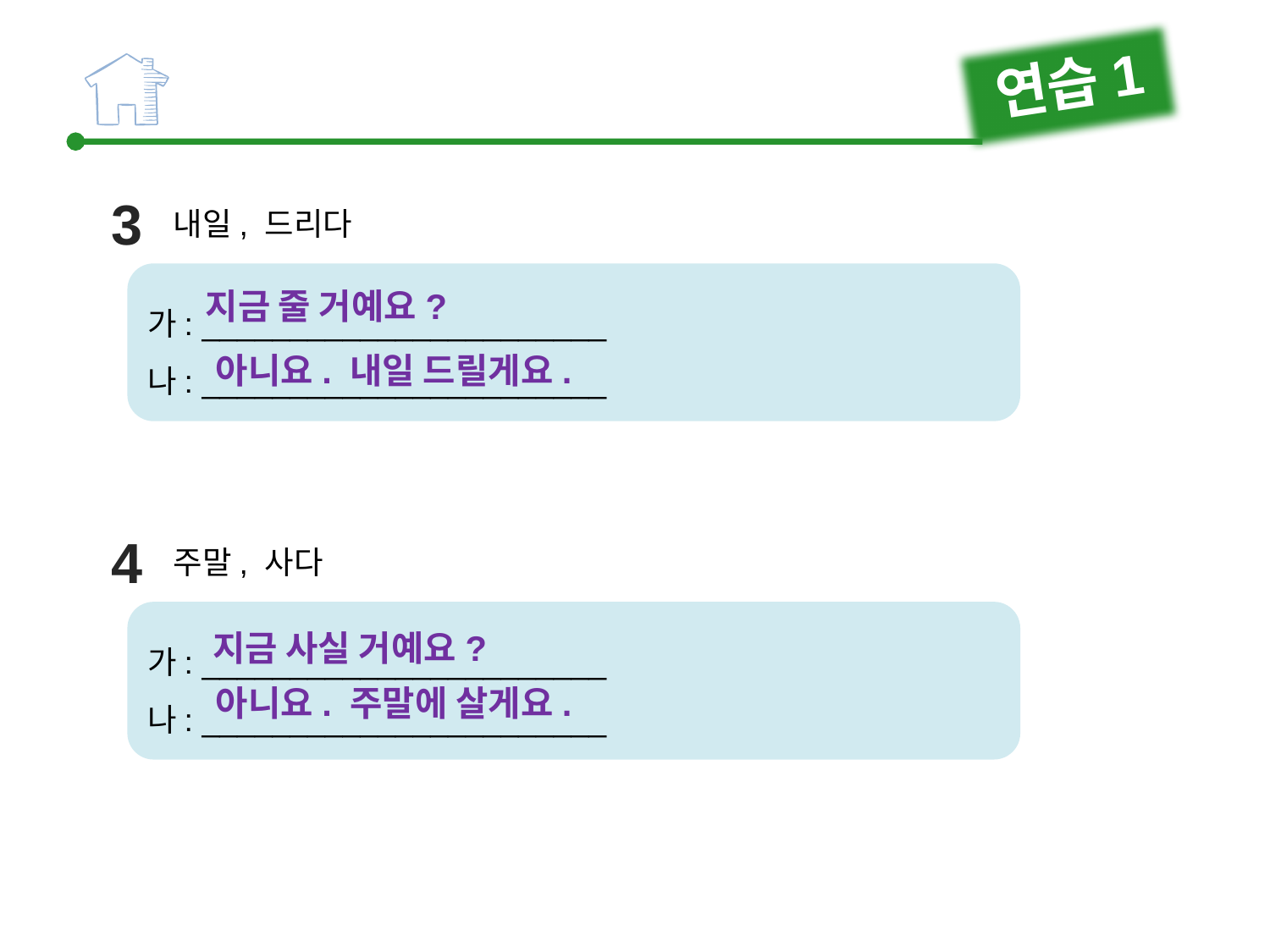

연습1

3
내일, 드리다
가: _______________________
나: _______________________
지금 줄 거예요?
아니요. 내일 드릴게요.
4
주말, 사다
가: _______________________
나: _______________________
지금 사실 거예요?
아니요. 주말에 살게요.